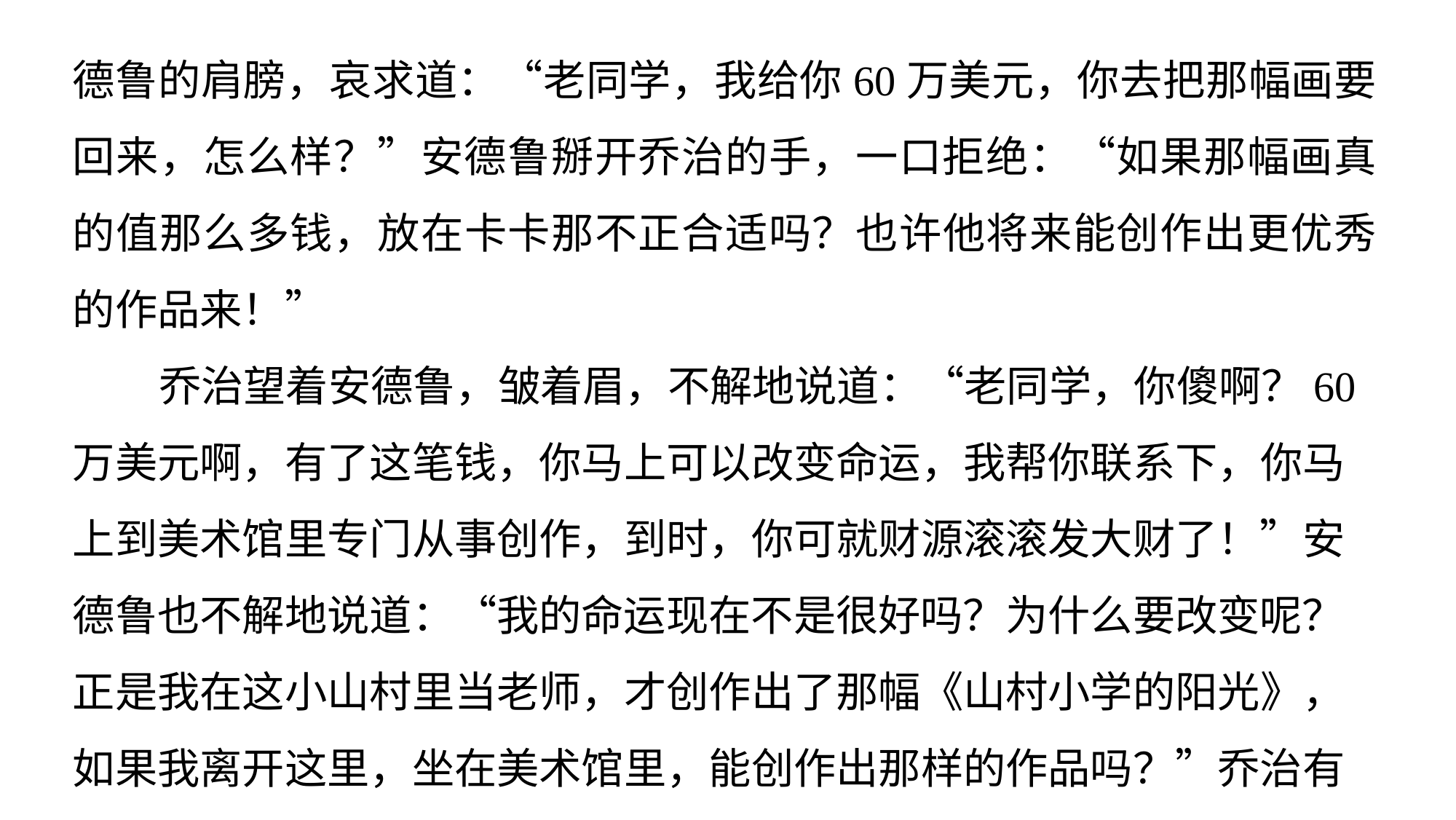

德鲁的肩膀，哀求道：“老同学，我给你60万美元，你去把那幅画要回来，怎么样？”安德鲁掰开乔治的手，一口拒绝：“如果那幅画真的值那么多钱，放在卡卡那不正合适吗？也许他将来能创作出更优秀的作品来！”
乔治望着安德鲁，皱着眉，不解地说道：“老同学，你傻啊？60万美元啊，有了这笔钱，你马上可以改变命运，我帮你联系下，你马上到美术馆里专门从事创作，到时，你可就财源滚滚发大财了！”安德鲁也不解地说道：“我的命运现在不是很好吗？为什么要改变呢？正是我在这小山村里当老师，才创作出了那幅《山村小学的阳光》，如果我离开这里，坐在美术馆里，能创作出那样的作品吗？”乔治有